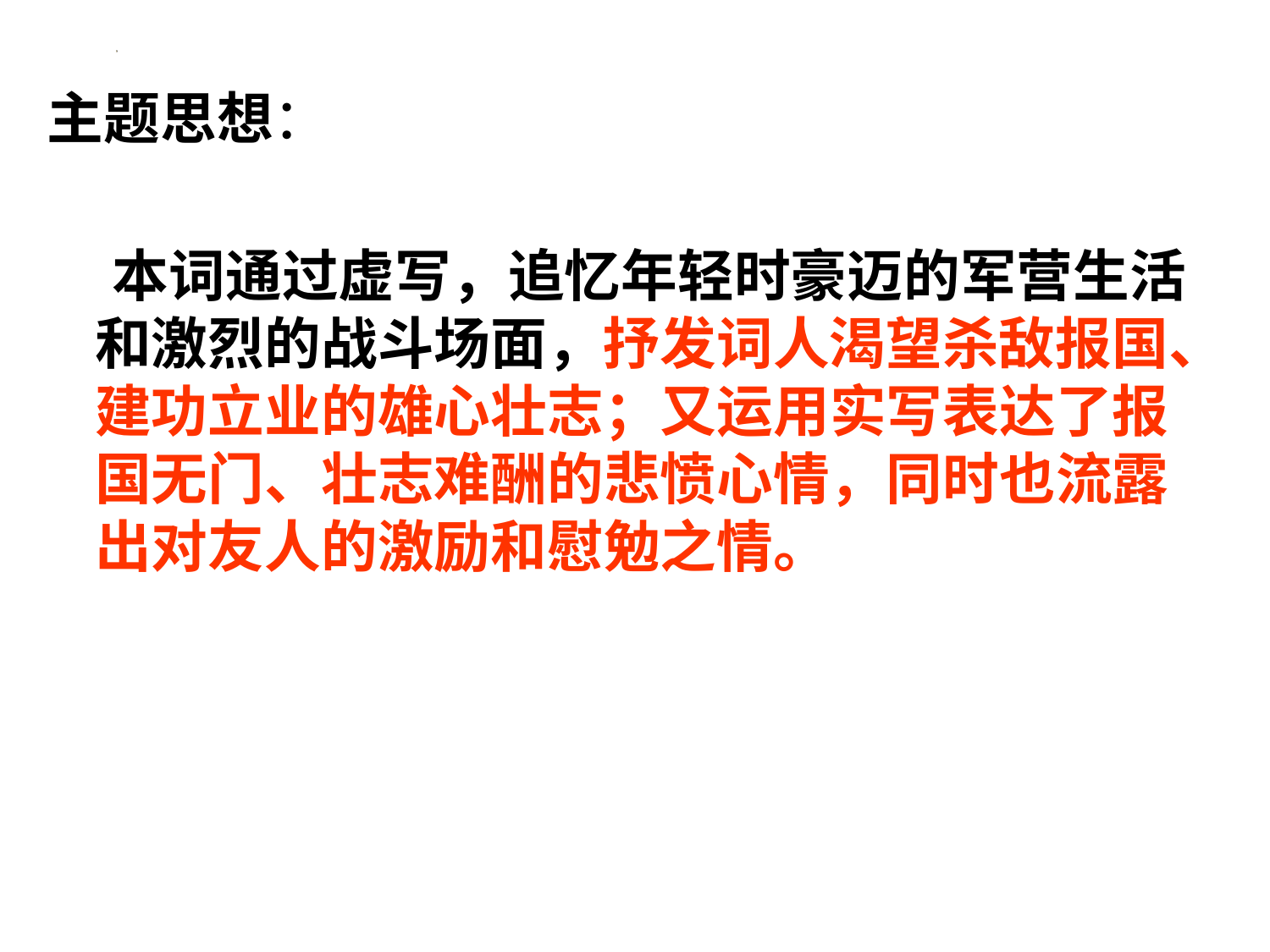

主题思想：

    本词通过虚写，追忆年轻时豪迈的军营生活和激烈的战斗场面，抒发词人渴望杀敌报国、建功立业的雄心壮志；又运用实写表达了报国无门、壮志难酬的悲愤心情，同时也流露出对友人的激励和慰勉之情。